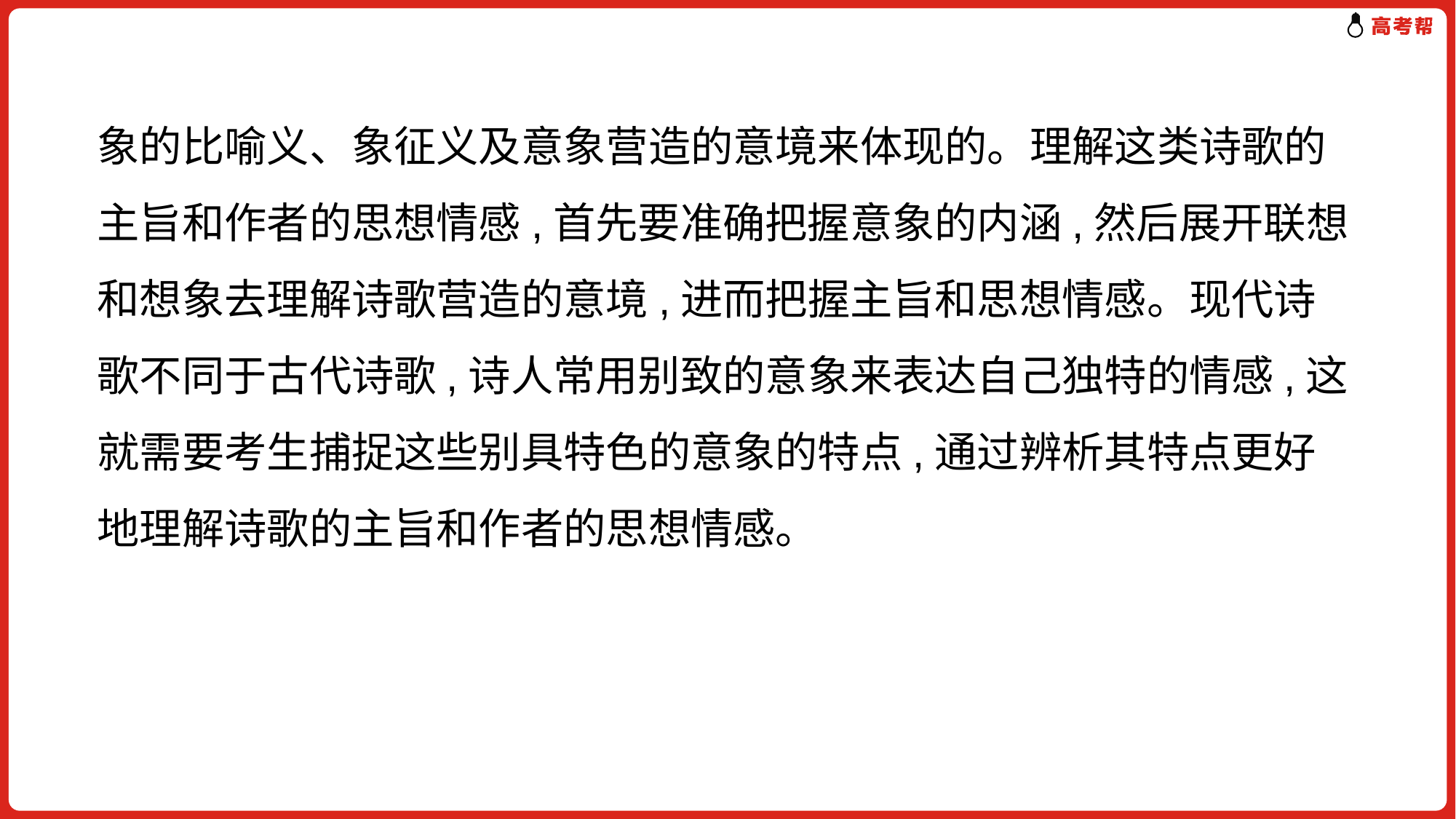

象的比喻义、象征义及意象营造的意境来体现的。理解这类诗歌的主旨和作者的思想情感,首先要准确把握意象的内涵,然后展开联想和想象去理解诗歌营造的意境,进而把握主旨和思想情感。现代诗歌不同于古代诗歌,诗人常用别致的意象来表达自己独特的情感,这就需要考生捕捉这些别具特色的意象的特点,通过辨析其特点更好地理解诗歌的主旨和作者的思想情感。